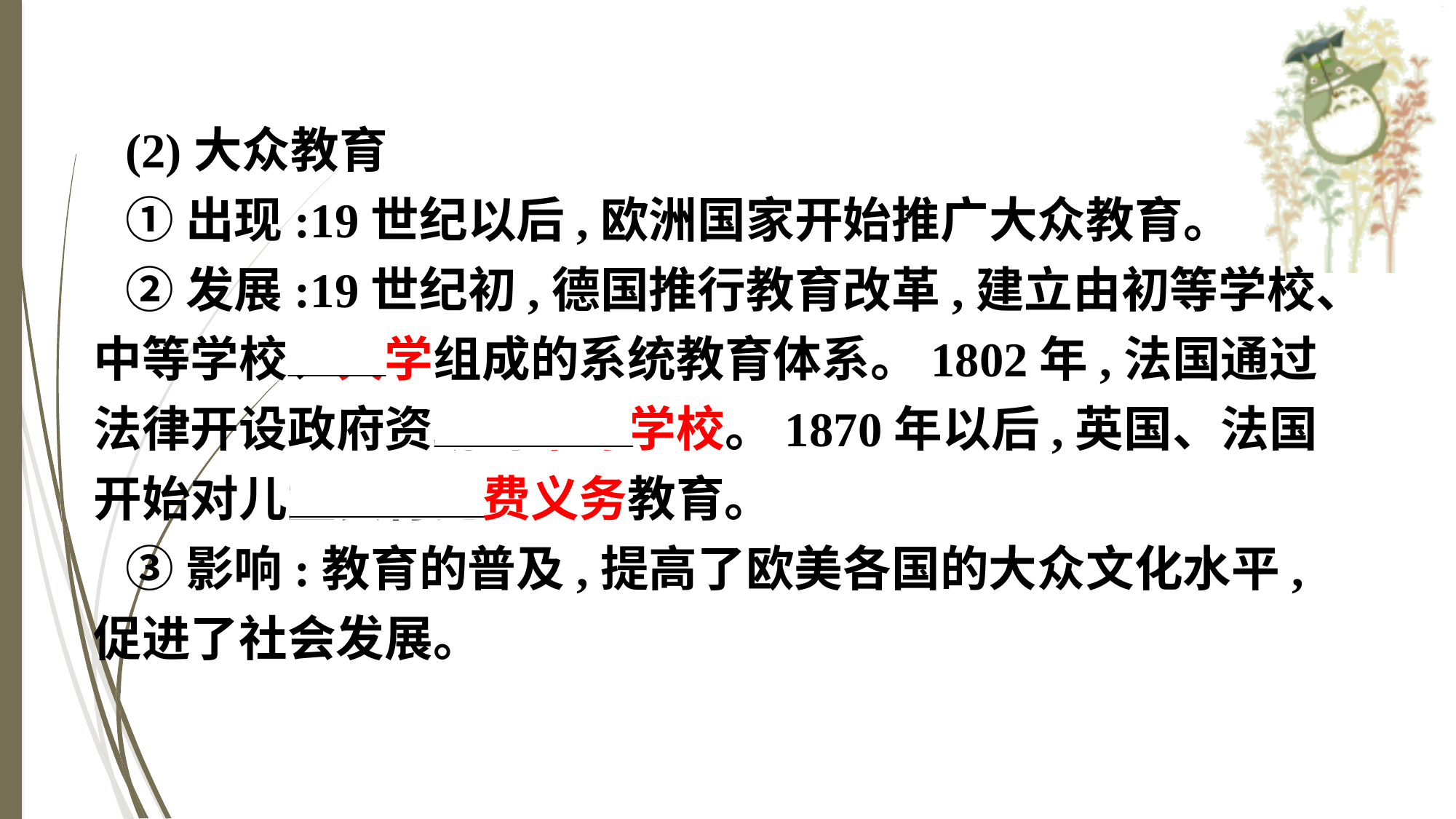

(2)大众教育
①出现:19世纪以后,欧洲国家开始推广大众教育。
②发展:19世纪初,德国推行教育改革,建立由初等学校、中等学校、大学组成的系统教育体系。1802年,法国通过法律开设政府资助的中等学校。1870年以后,英国、法国开始对儿童实行免费义务教育。
③影响:教育的普及,提高了欧美各国的大众文化水平,促进了社会发展。